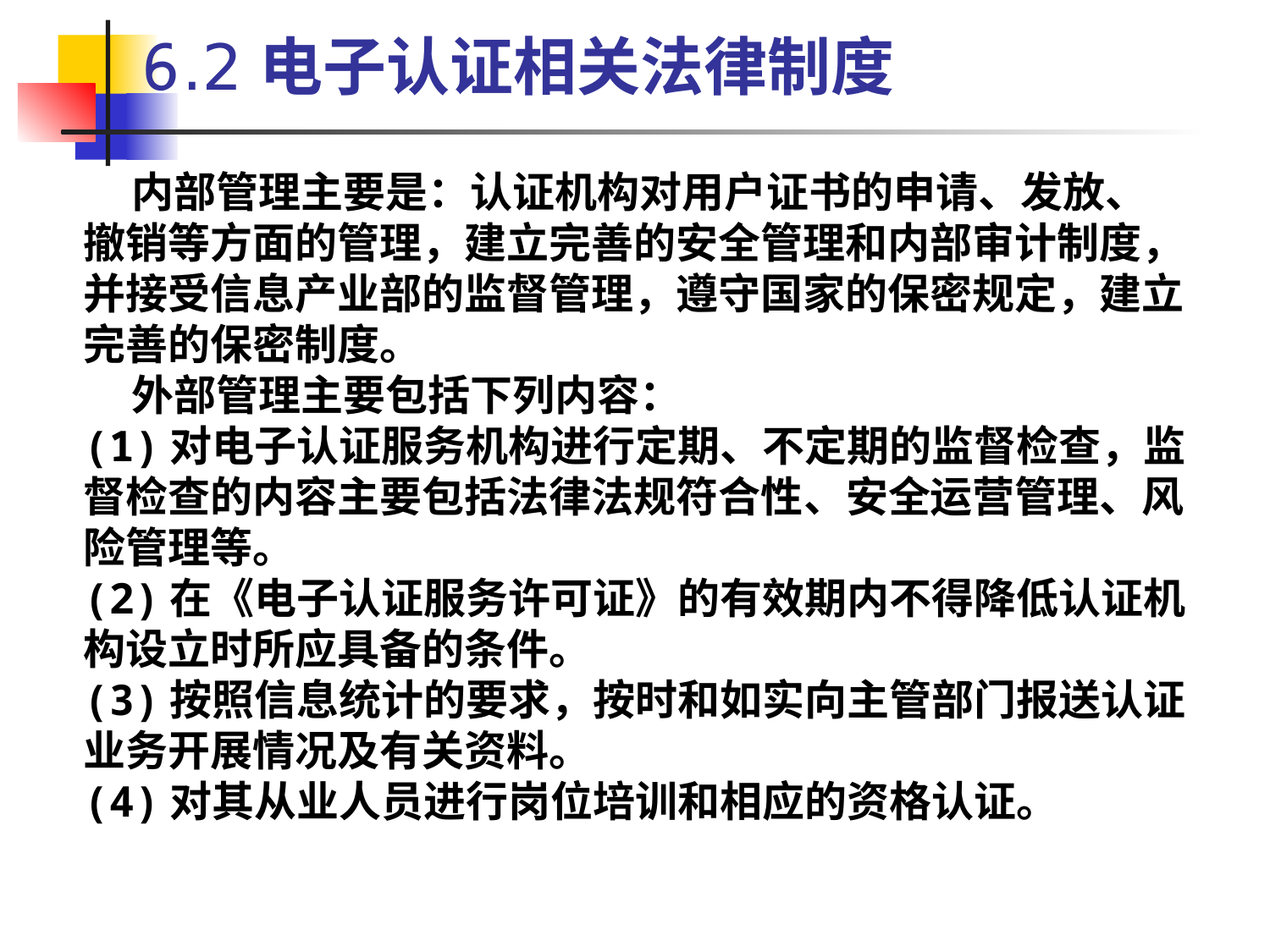

6.2电子认证相关法律制度
    内部管理主要是：认证机构对用户证书的申请、发放、撤销等方面的管理，建立完善的安全管理和内部审计制度，并接受信息产业部的监督管理，遵守国家的保密规定，建立完善的保密制度。
    外部管理主要包括下列内容：
(1)对电子认证服务机构进行定期、不定期的监督检查，监督检查的内容主要包括法律法规符合性、安全运营管理、风险管理等。
(2)在《电子认证服务许可证》的有效期内不得降低认证机构设立时所应具备的条件。
(3)按照信息统计的要求，按时和如实向主管部门报送认证业务开展情况及有关资料。
(4)对其从业人员进行岗位培训和相应的资格认证。